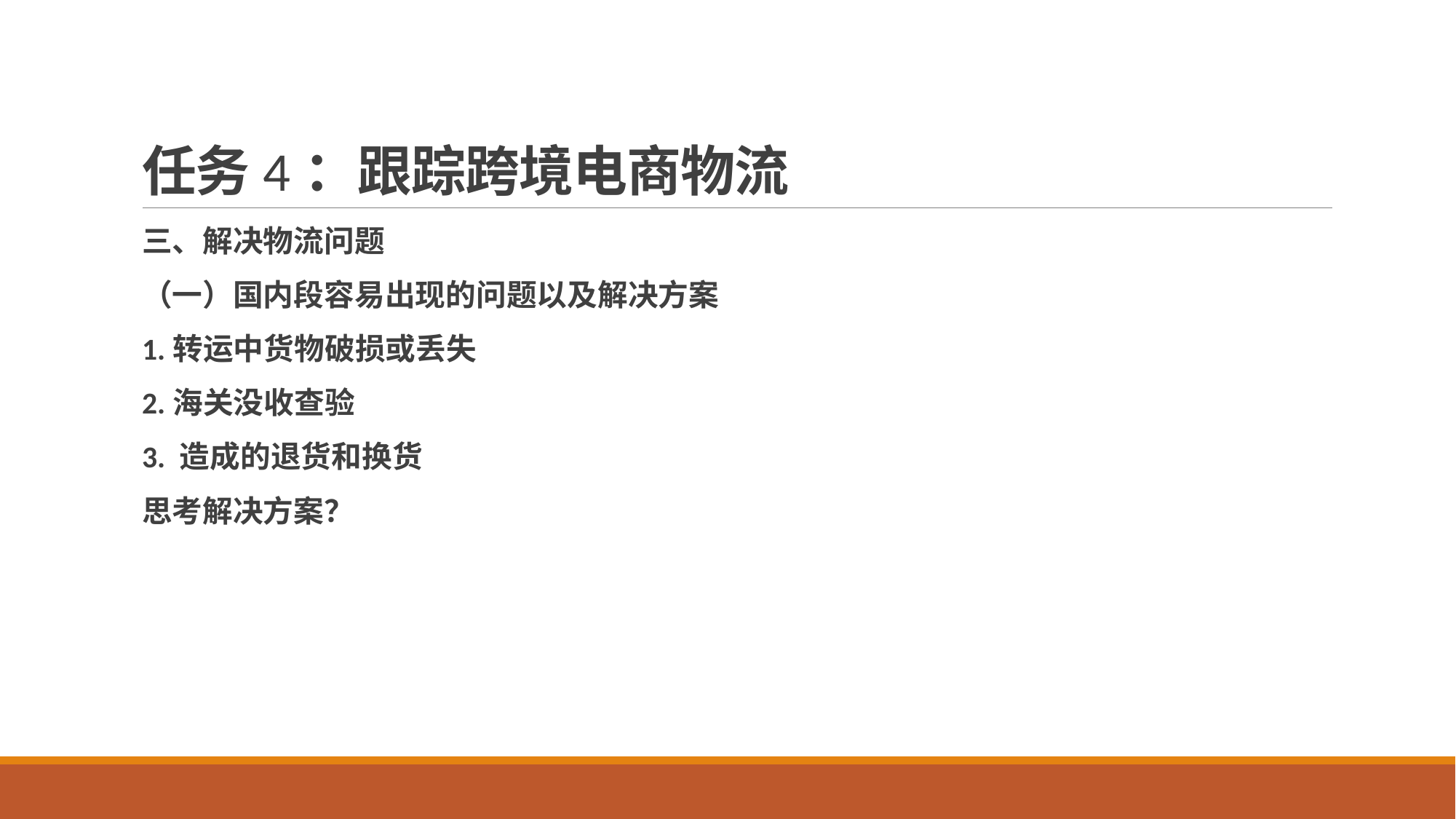

# 任务4：跟踪跨境电商物流
三、解决物流问题
（一）国内段容易出现的问题以及解决方案
1.转运中货物破损或丢失
2.海关没收查验
3. 造成的退货和换货
思考解决方案？